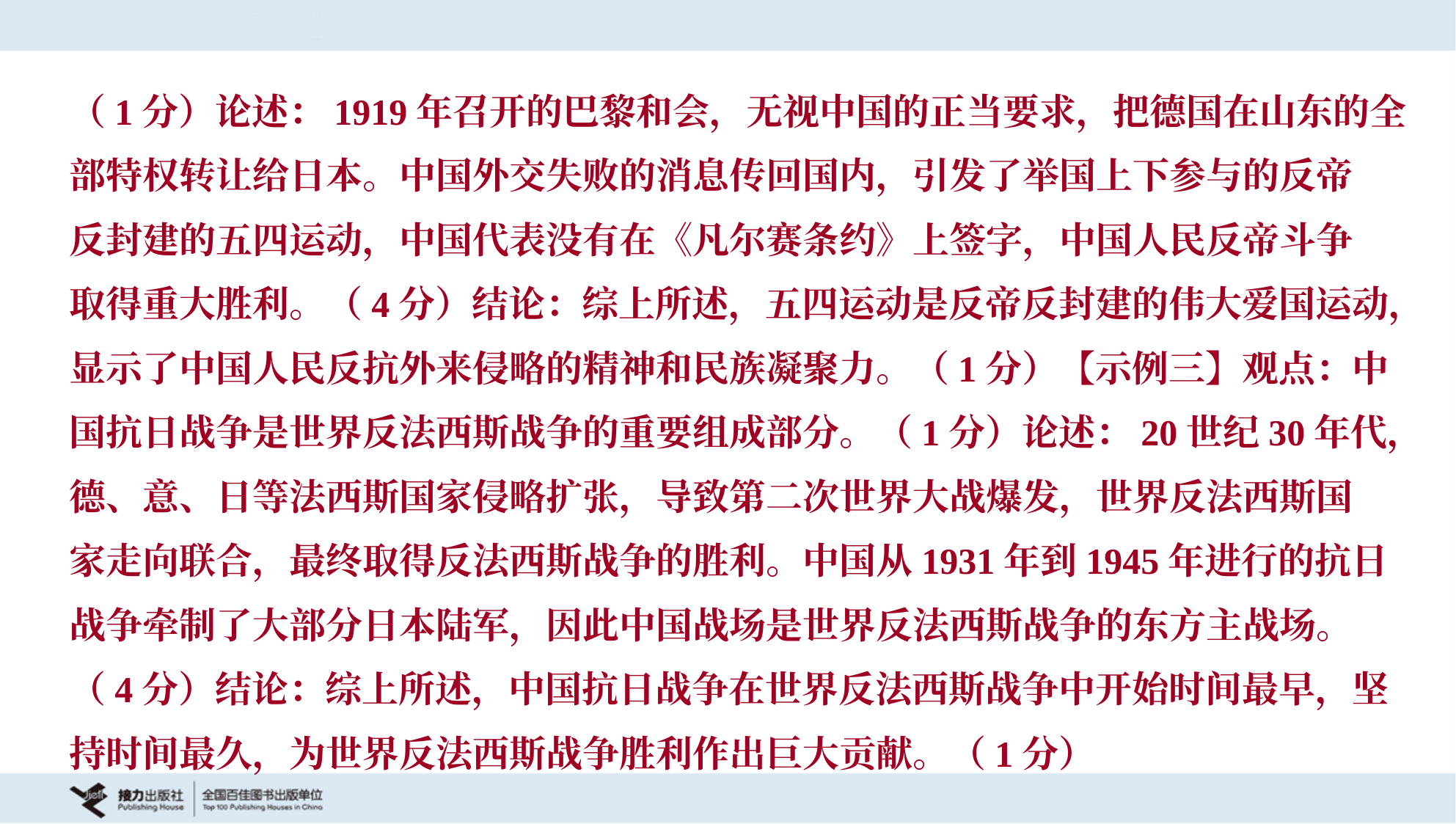

（1分）论述：1919年召开的巴黎和会，无视中国的正当要求，把德国在山东的全
部特权转让给日本。中国外交失败的消息传回国内，引发了举国上下参与的反帝
反封建的五四运动，中国代表没有在《凡尔赛条约》上签字，中国人民反帝斗争
取得重大胜利。（4分）结论：综上所述，五四运动是反帝反封建的伟大爱国运动，
显示了中国人民反抗外来侵略的精神和民族凝聚力。（1分）【示例三】观点：中
国抗日战争是世界反法西斯战争的重要组成部分。（1分）论述：20世纪30年代，
德、意、日等法西斯国家侵略扩张，导致第二次世界大战爆发，世界反法西斯国
家走向联合，最终取得反法西斯战争的胜利。中国从1931年到1945年进行的抗日
战争牵制了大部分日本陆军，因此中国战场是世界反法西斯战争的东方主战场。
（4分）结论：综上所述，中国抗日战争在世界反法西斯战争中开始时间最早，坚
持时间最久，为世界反法西斯战争胜利作出巨大贡献。（1分）